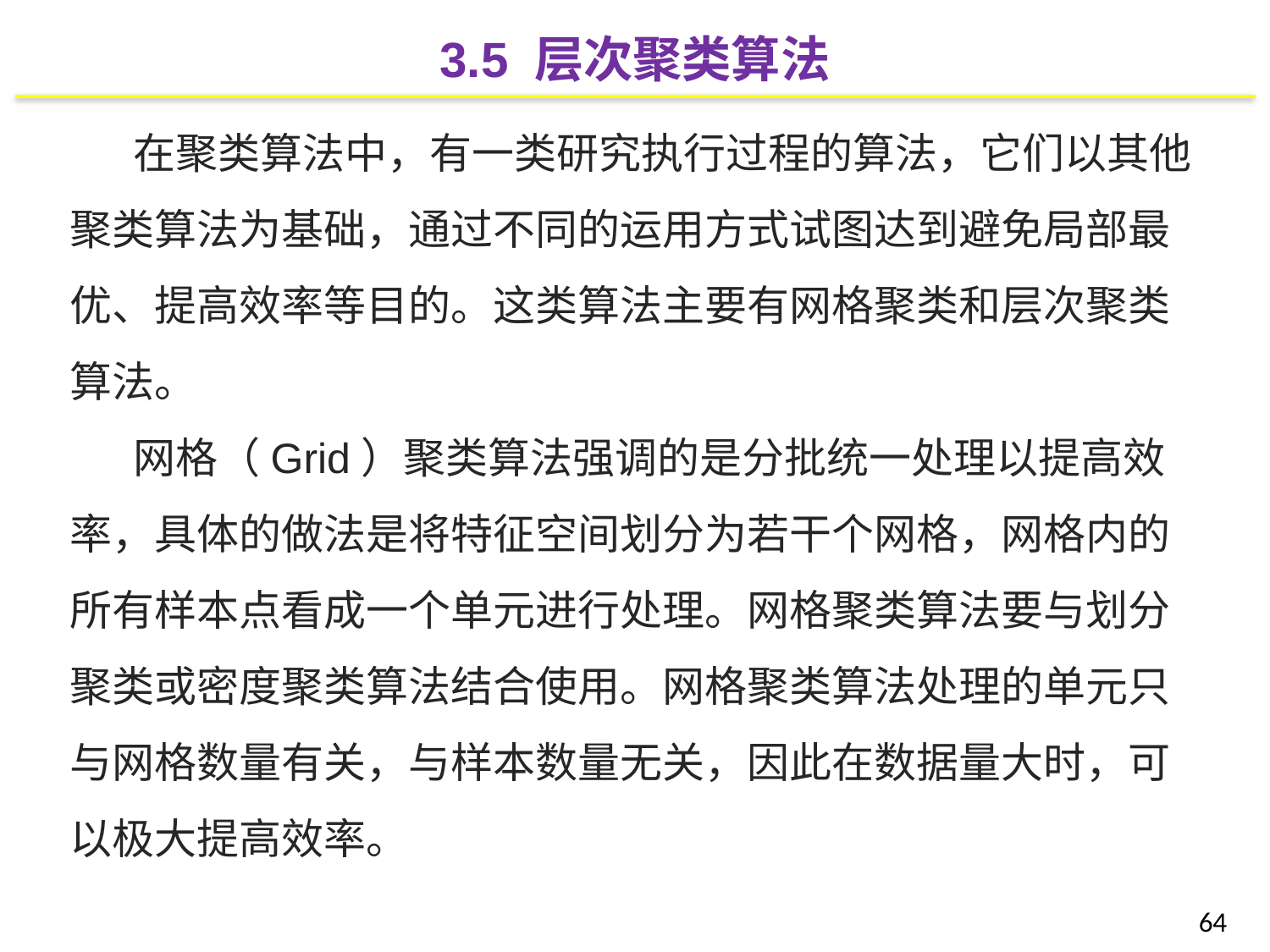

3.5 层次聚类算法
在聚类算法中，有一类研究执行过程的算法，它们以其他聚类算法为基础，通过不同的运用方式试图达到避免局部最优、提高效率等目的。这类算法主要有网格聚类和层次聚类算法。
网格（Grid）聚类算法强调的是分批统一处理以提高效率，具体的做法是将特征空间划分为若干个网格，网格内的所有样本点看成一个单元进行处理。网格聚类算法要与划分聚类或密度聚类算法结合使用。网格聚类算法处理的单元只与网格数量有关，与样本数量无关，因此在数据量大时，可以极大提高效率。
64